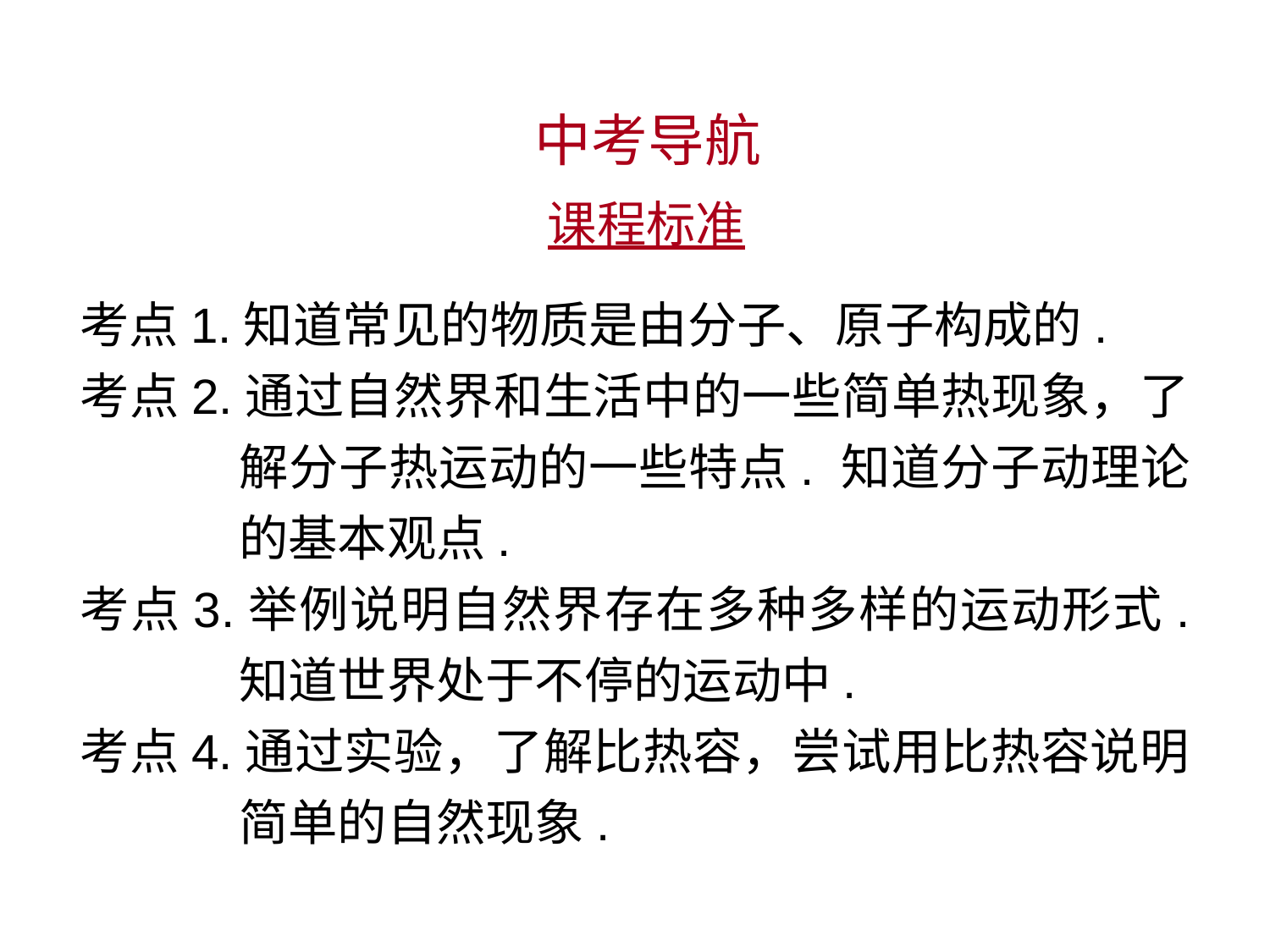

中考导航
 课程标准
考点1.知道常见的物质是由分子、原子构成的.
考点2.通过自然界和生活中的一些简单热现象，了解分子热运动的一些特点. 知道分子动理论的基本观点.
考点3.举例说明自然界存在多种多样的运动形式. 知道世界处于不停的运动中.
考点4.通过实验，了解比热容，尝试用比热容说明简单的自然现象.